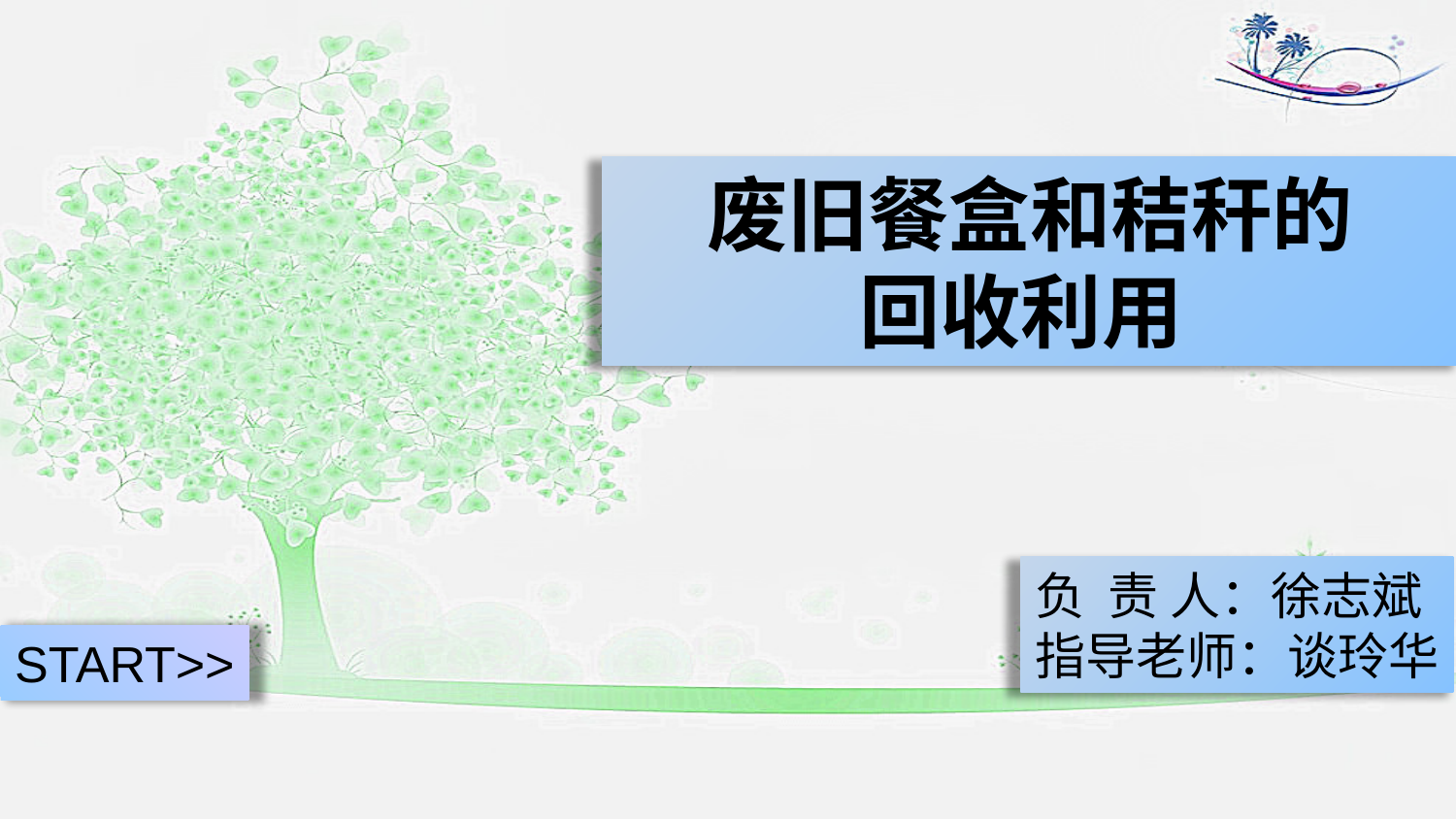

废旧餐盒和秸秆的
回收利用
负  责 人：徐志斌
指导老师：谈玲华
START>>